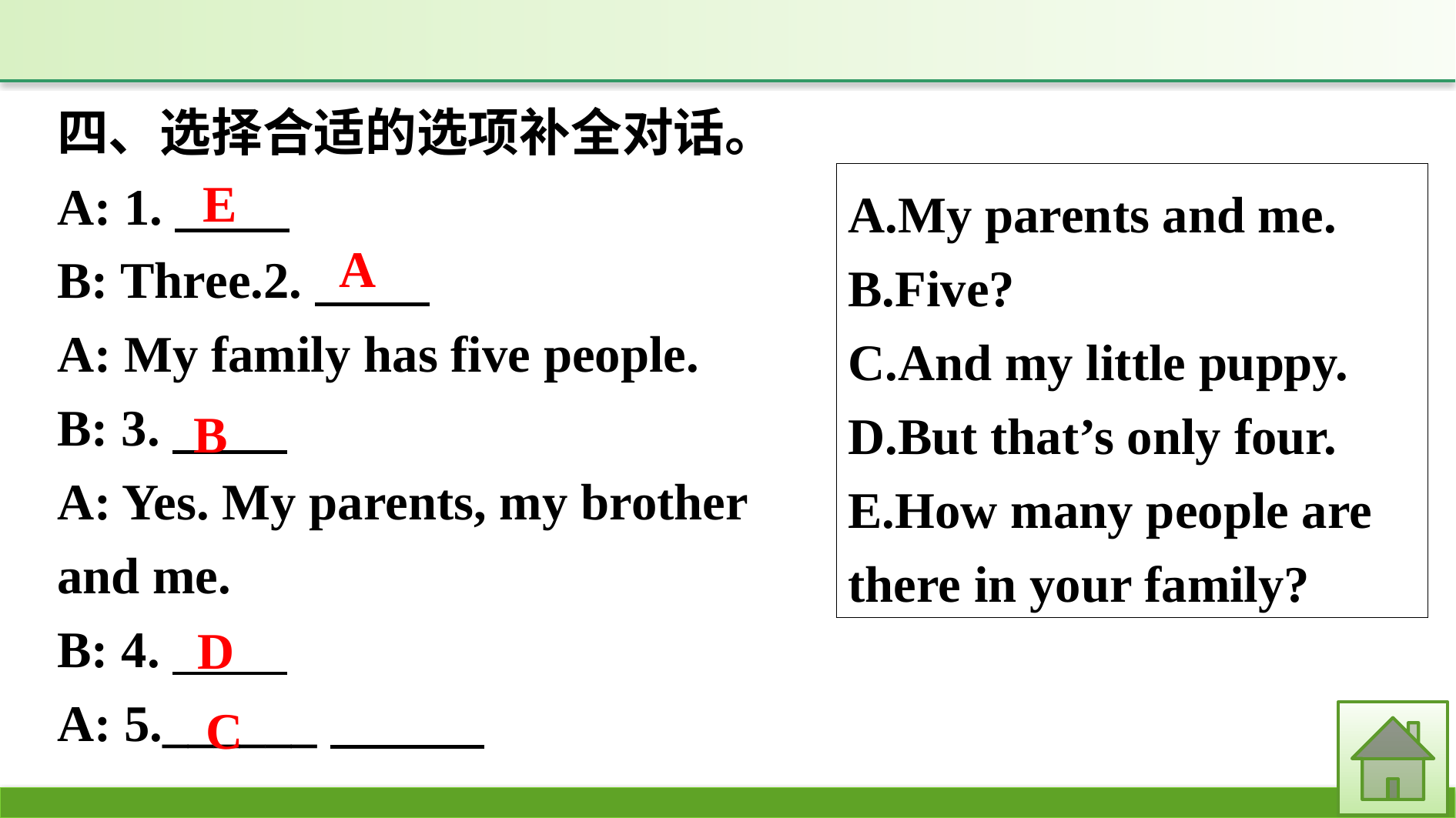

四、选择合适的选项补全对话。
A: 1.　　 
B: Three.2.　　 
A: My family has five people.
B: 3.　　 
A: Yes. My parents, my brother
and me.
B: 4.　　 
A: 5.______
E
A.My parents and me.
B.Five?
C.And my little puppy.
D.But that’s only four.
E.How many people are there in your family?
A
B
D
C